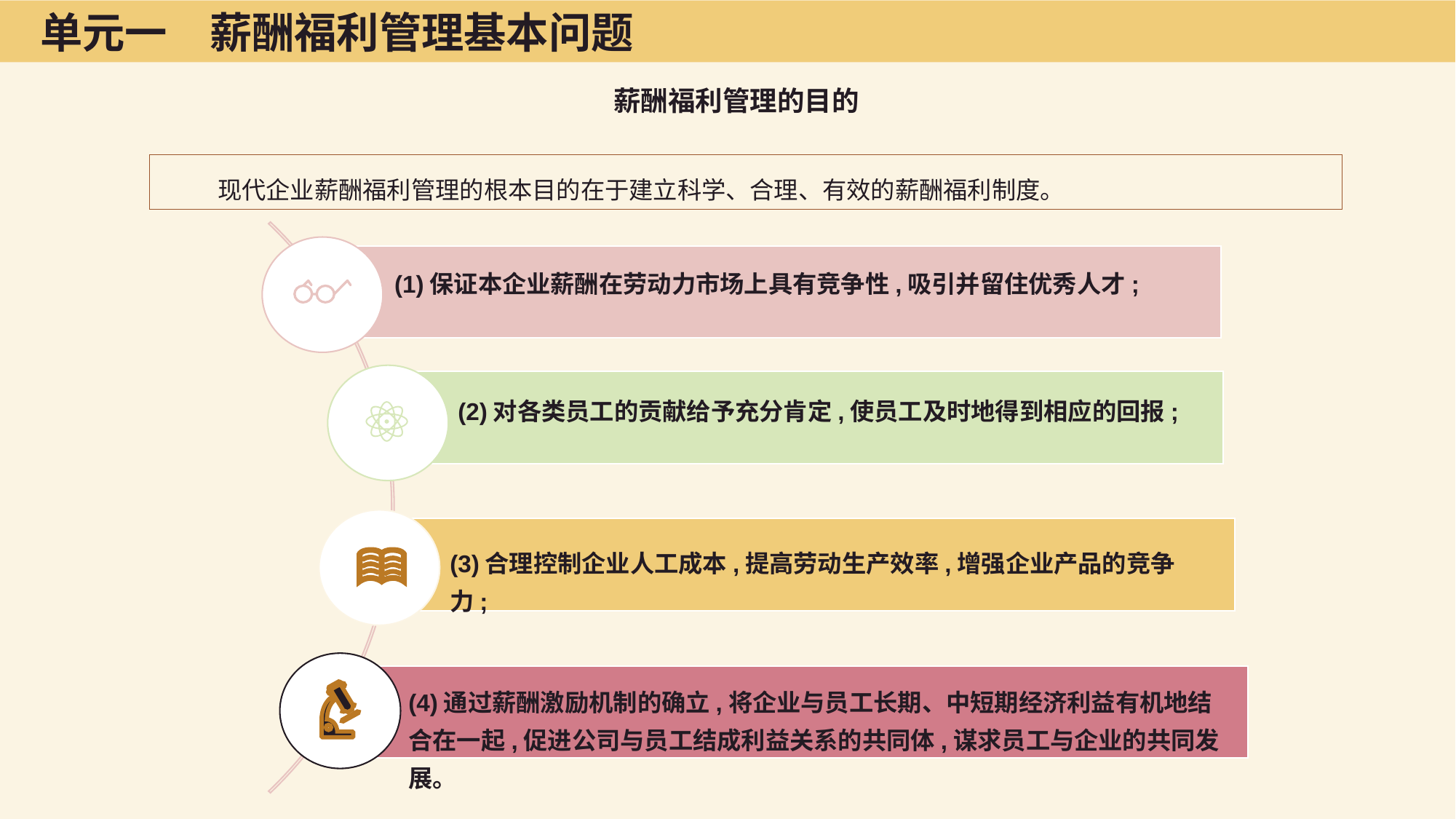

单元一　薪酬福利管理基本问题
薪酬福利管理的目的
现代企业薪酬福利管理的根本目的在于建立科学、合理、有效的薪酬福利制度。

(1)保证本企业薪酬在劳动力市场上具有竞争性,吸引并留住优秀人才;

(2)对各类员工的贡献给予充分肯定,使员工及时地得到相应的回报;

(3)合理控制企业人工成本,提高劳动生产效率,增强企业产品的竞争力;

(4)通过薪酬激励机制的确立,将企业与员工长期、中短期经济利益有机地结合在一起,促进公司与员工结成利益关系的共同体,谋求员工与企业的共同发展。